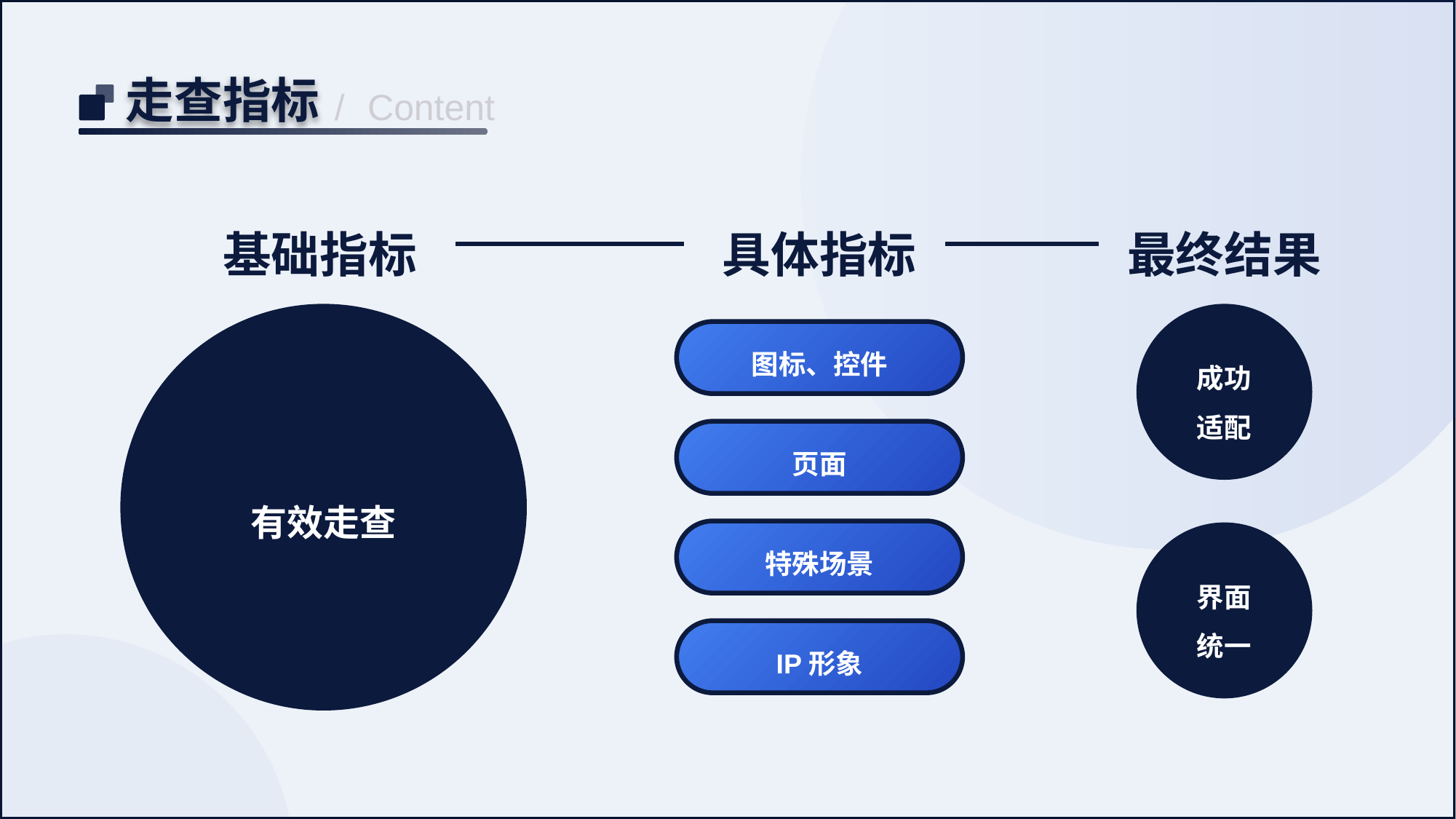

走查指标
/
Content

基础指标
具体指标
最终结果

有效走查

成功适配

图标、控件

页面

特殊场景

IP形象

界面统一